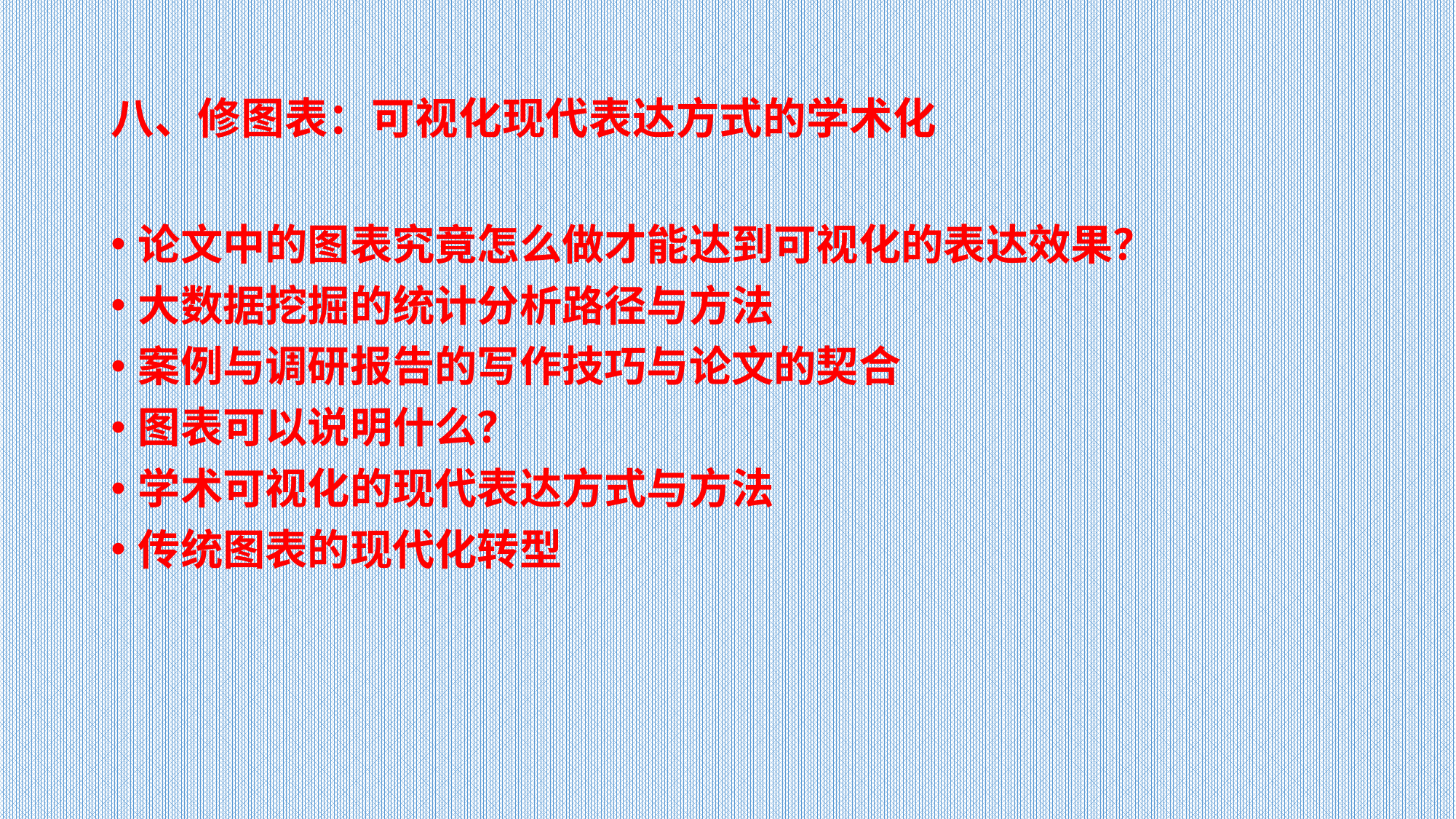

# 八、修图表：可视化现代表达方式的学术化
论文中的图表究竟怎么做才能达到可视化的表达效果？
大数据挖掘的统计分析路径与方法
案例与调研报告的写作技巧与论文的契合
图表可以说明什么？
学术可视化的现代表达方式与方法
传统图表的现代化转型